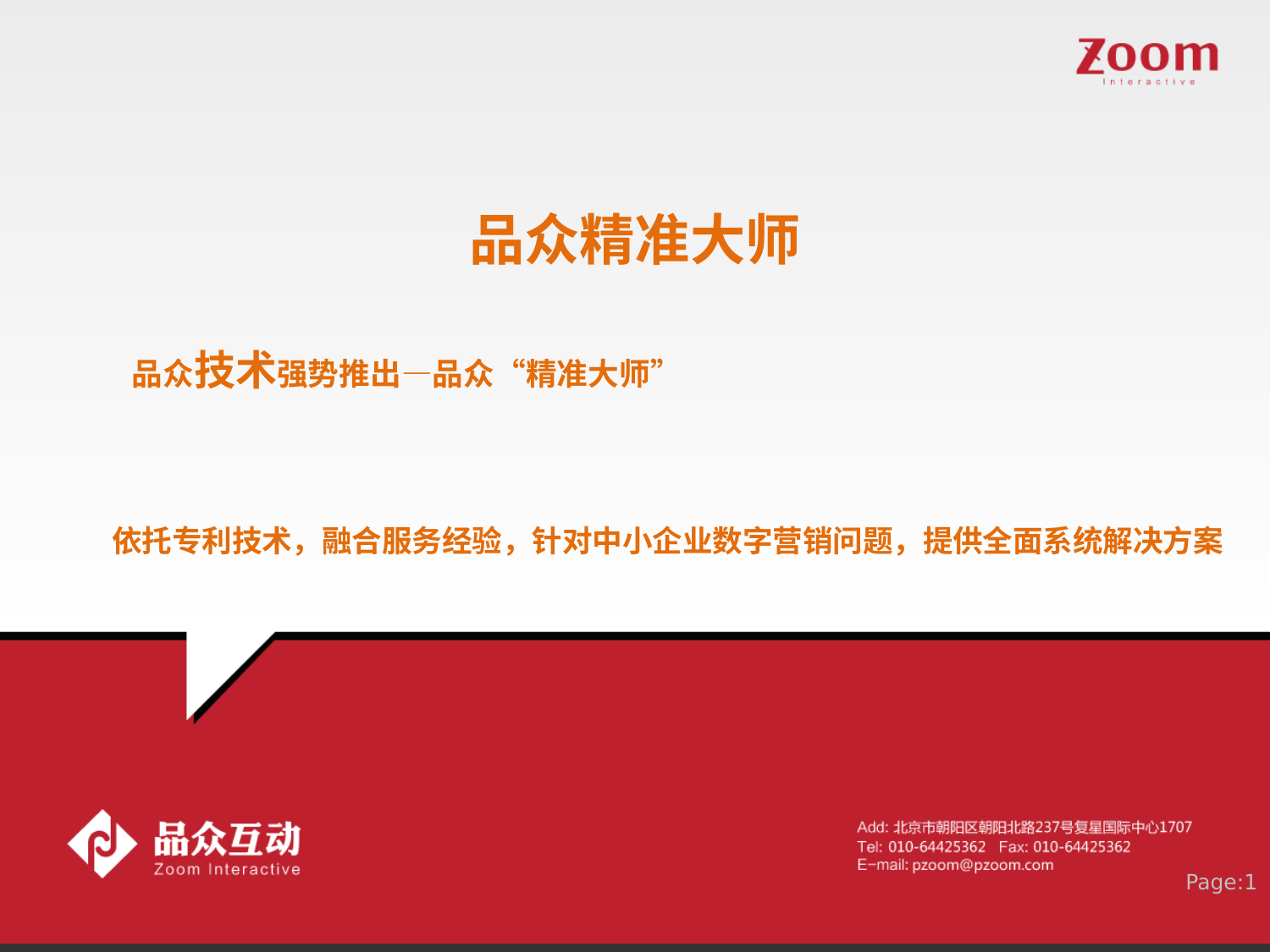

品众精准大师
# 品众技术强势推出—品众“精准大师”
依托专利技术，融合服务经验，针对中小企业数字营销问题，提供全面系统解决方案